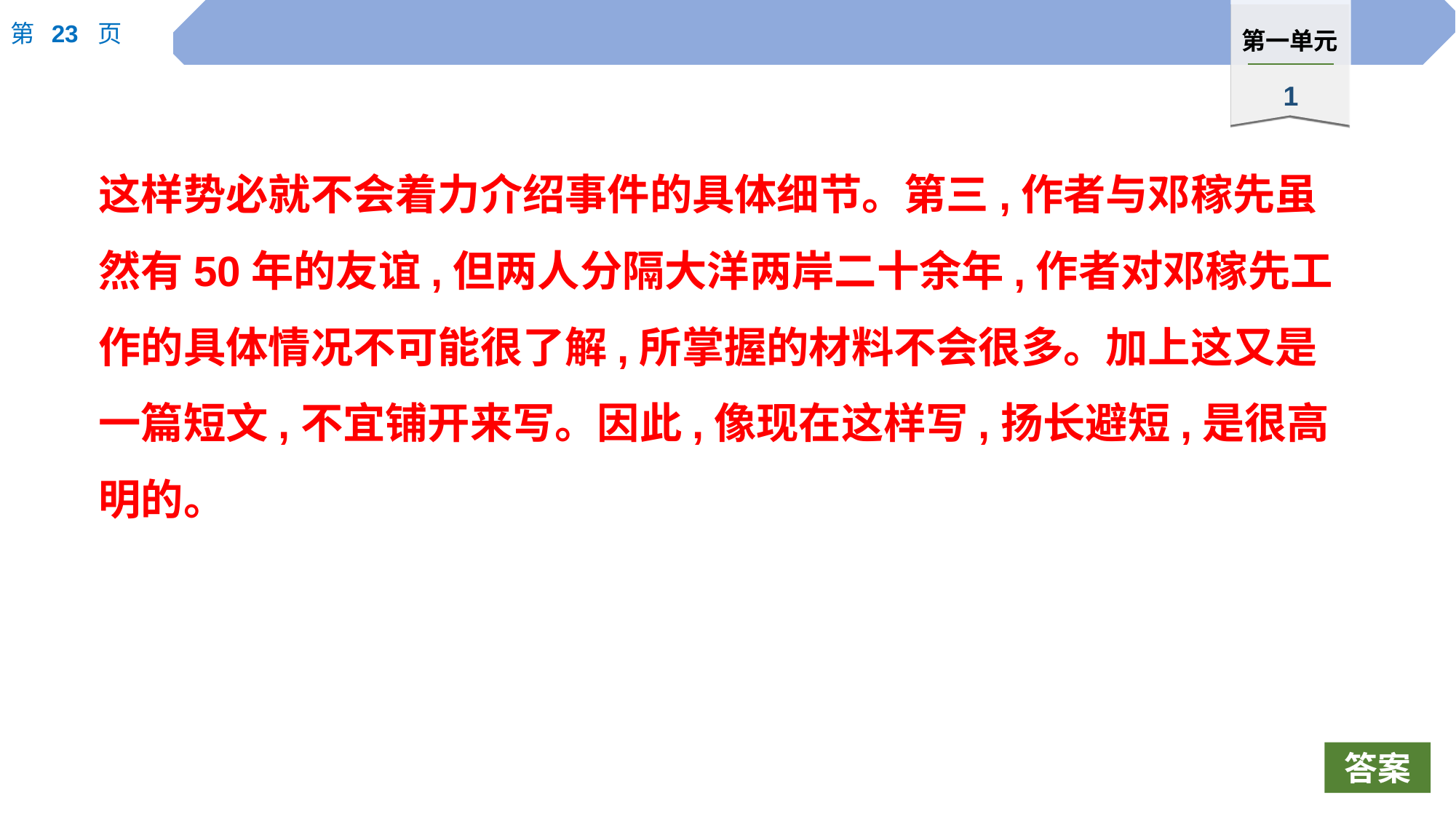

这样势必就不会着力介绍事件的具体细节。第三,作者与邓稼先虽然有50年的友谊,但两人分隔大洋两岸二十余年,作者对邓稼先工作的具体情况不可能很了解,所掌握的材料不会很多。加上这又是一篇短文,不宜铺开来写。因此,像现在这样写,扬长避短,是很高明的。
答案